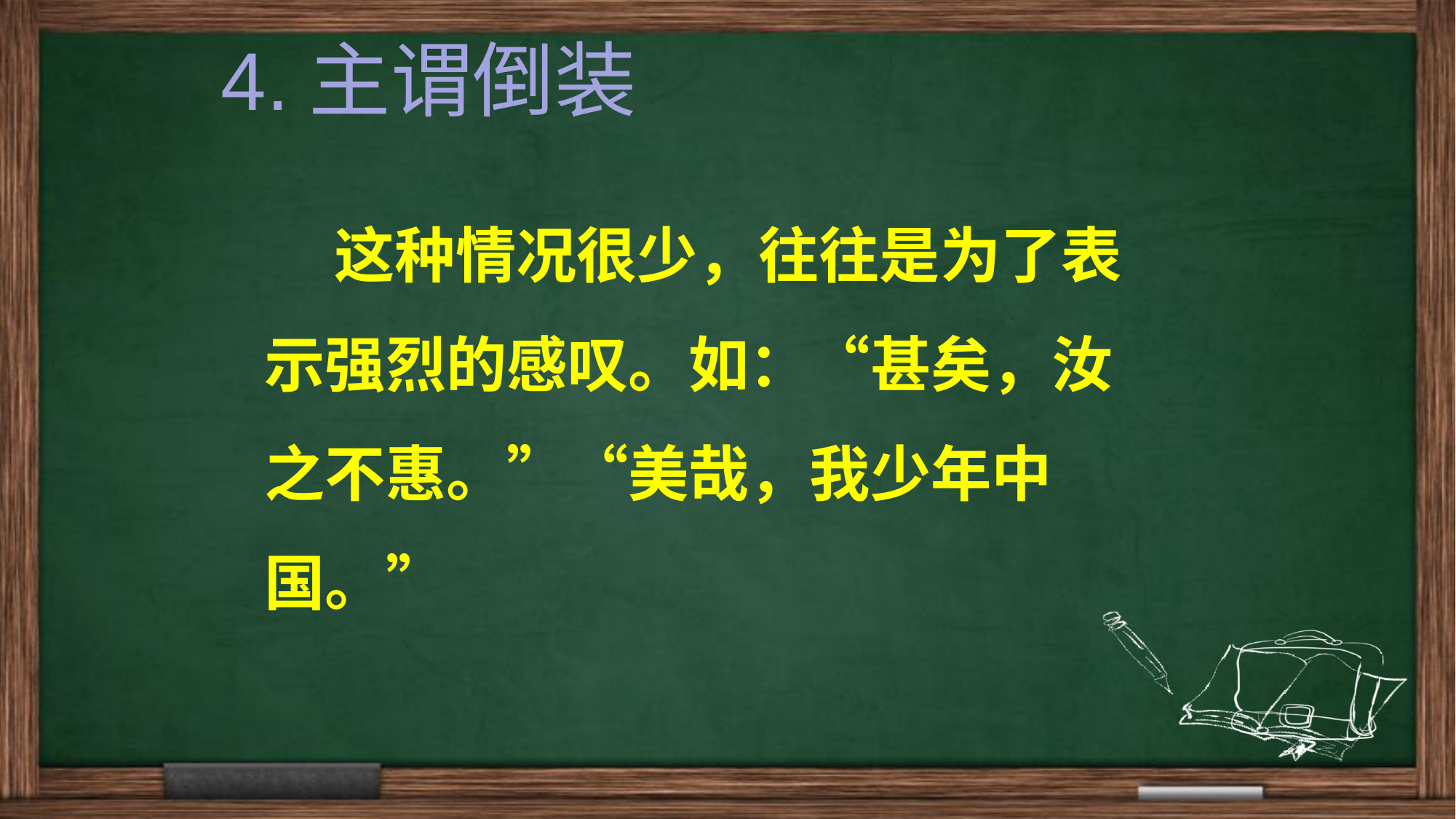

# 4.主谓倒装
    这种情况很少，往往是为了表示强烈的感叹。如：“甚矣，汝之不惠。”“美哉，我少年中国。”